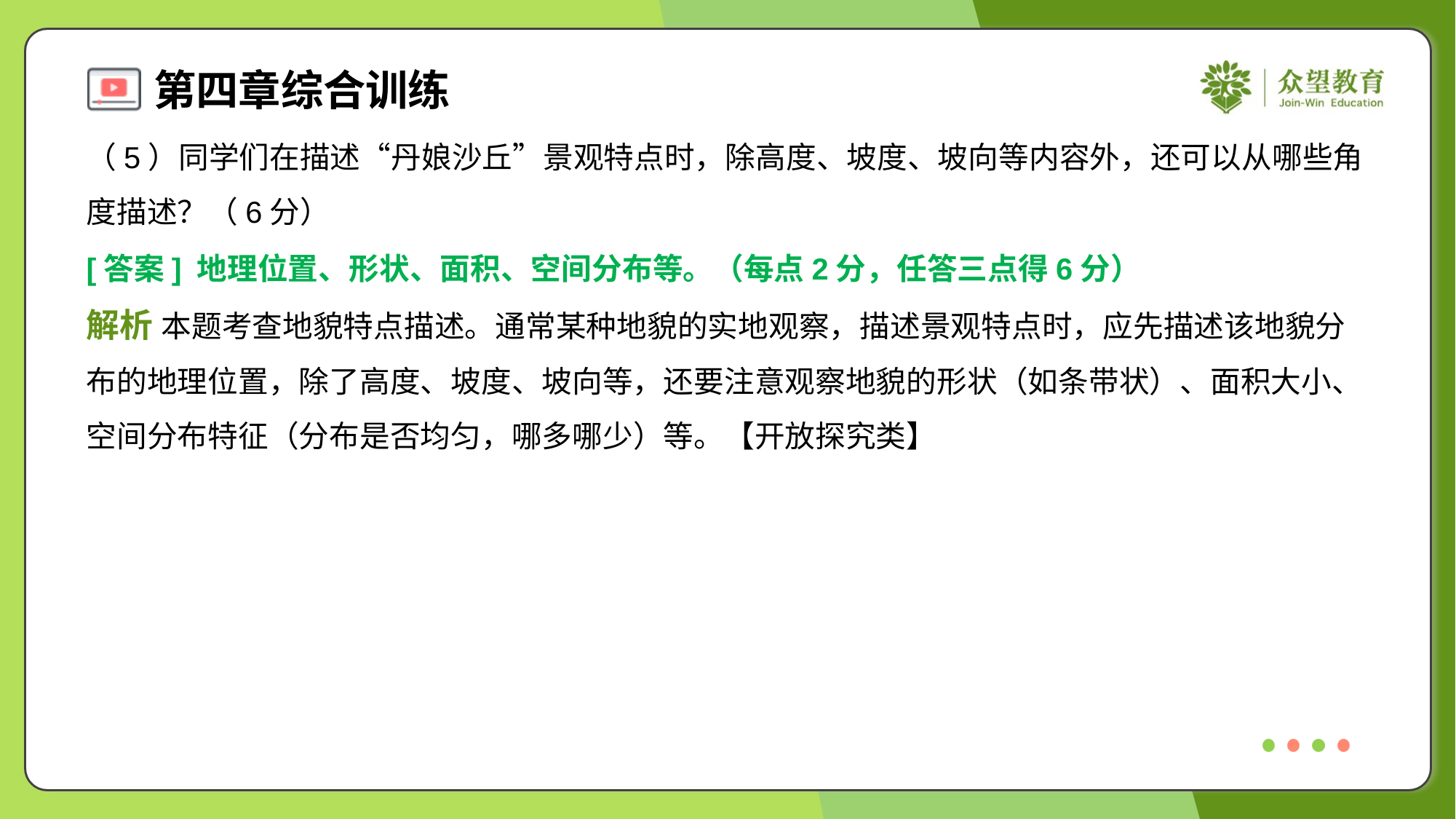

（5）同学们在描述“丹娘沙丘”景观特点时，除高度、坡度、坡向等内容外，还可以从哪些角
度描述？（6分）
[答案] 地理位置、形状、面积、空间分布等。（每点2分，任答三点得6分）
解析 本题考查地貌特点描述。通常某种地貌的实地观察，描述景观特点时，应先描述该地貌分
布的地理位置，除了高度、坡度、坡向等，还要注意观察地貌的形状（如条带状）、面积大小、
空间分布特征（分布是否均匀，哪多哪少）等。【开放探究类】